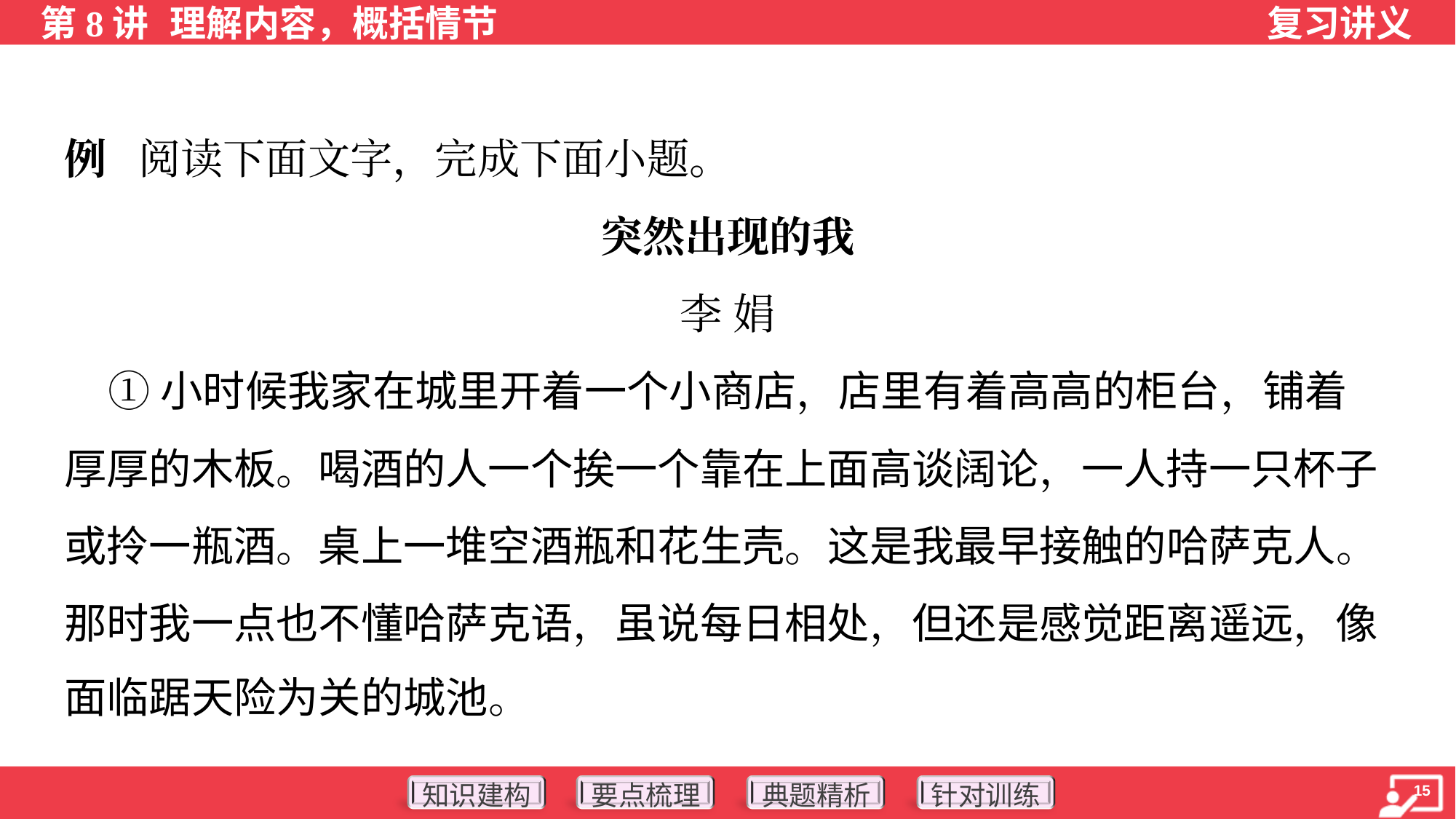

例   阅读下面文字，完成下面小题。
突然出现的我
李 娟
    ①小时候我家在城里开着一个小商店，店里有着高高的柜台，铺着
厚厚的木板。喝酒的人一个挨一个靠在上面高谈阔论，一人持一只杯子
或拎一瓶酒。桌上一堆空酒瓶和花生壳。这是我最早接触的哈萨克人。
那时我一点也不懂哈萨克语，虽说每日相处，但还是感觉距离遥远，像
面临踞天险为关的城池。